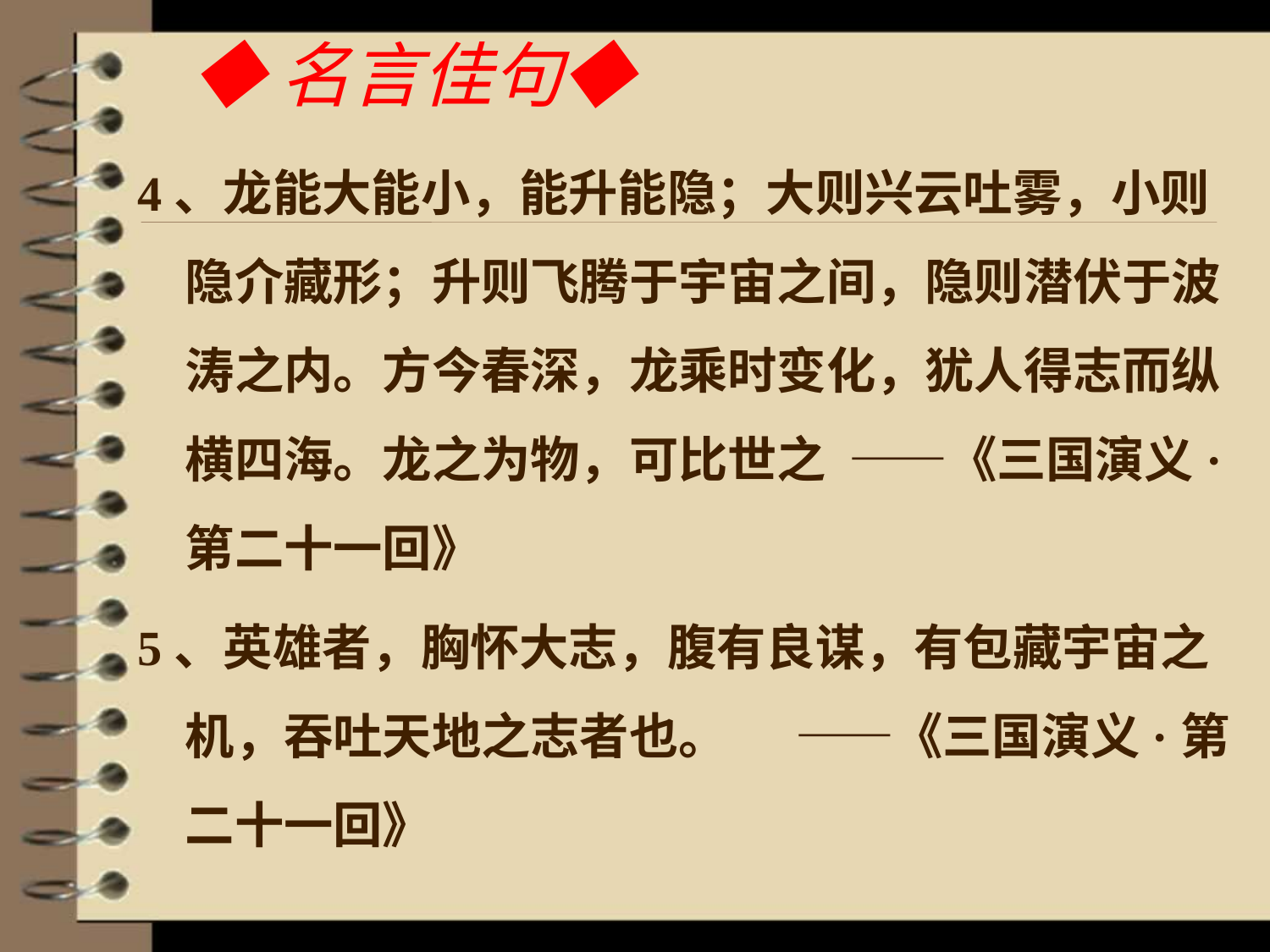

# ◆名言佳句◆
4、龙能大能小，能升能隐；大则兴云吐雾，小则隐介藏形；升则飞腾于宇宙之间，隐则潜伏于波涛之内。方今春深，龙乘时变化，犹人得志而纵横四海。龙之为物，可比世之  ——《三国演义·第二十一回》
5、英雄者，胸怀大志，腹有良谋，有包藏宇宙之机，吞吐天地之志者也。      ——《三国演义·第二十一回》